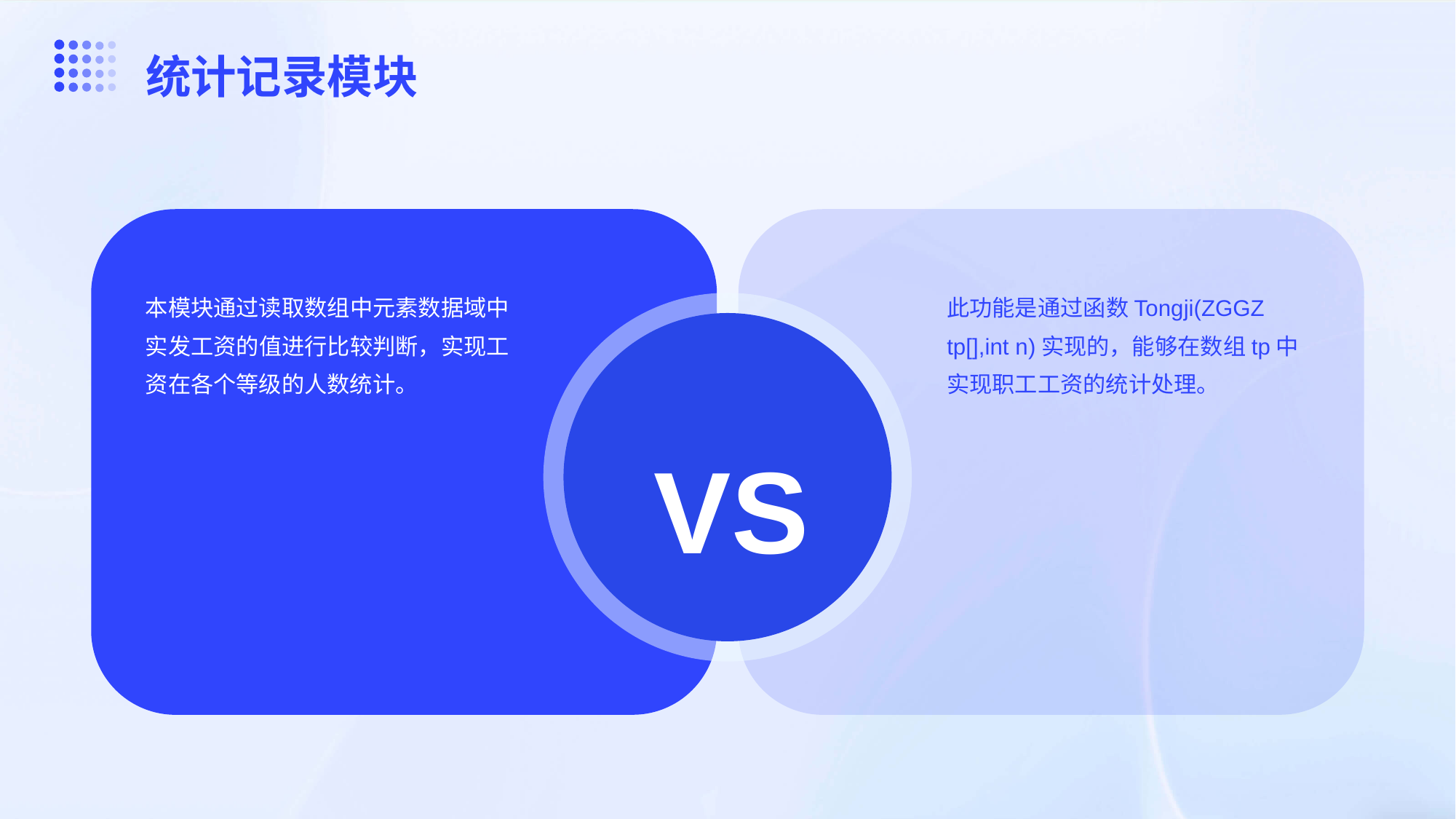

统计记录模块

本模块通过读取数组中元素数据域中实发工资的值进行比较判断，实现工资在各个等级的人数统计。
此功能是通过函数Tongji(ZGGZ tp[],int n)实现的，能够在数组tp中实现职工工资的统计处理。

VS